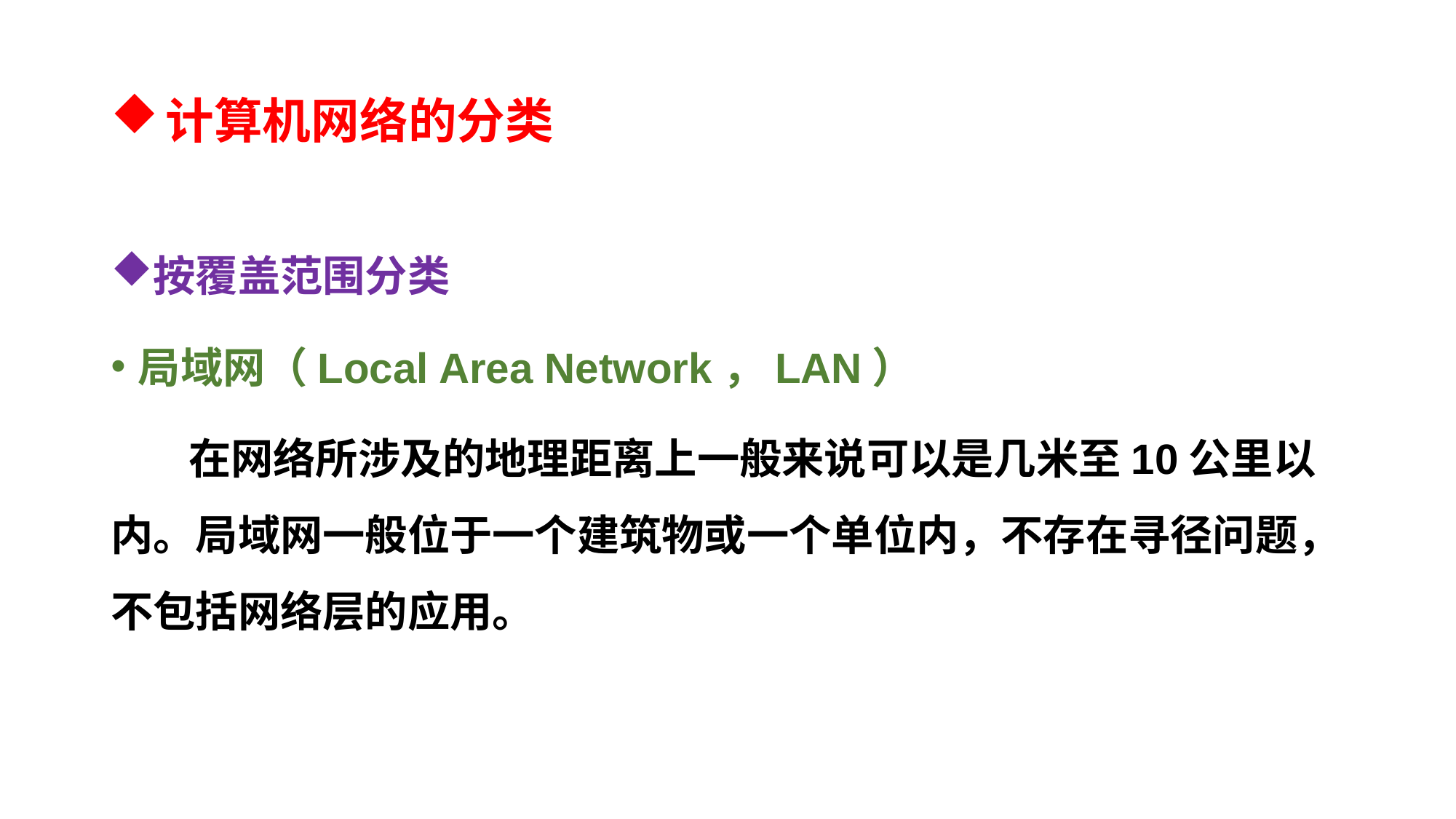

# 计算机网络的分类
按覆盖范围分类
局域网（Local Area Network，LAN）
       在网络所涉及的地理距离上一般来说可以是几米至10公里以内。局域网一般位于一个建筑物或一个单位内，不存在寻径问题，不包括网络层的应用。